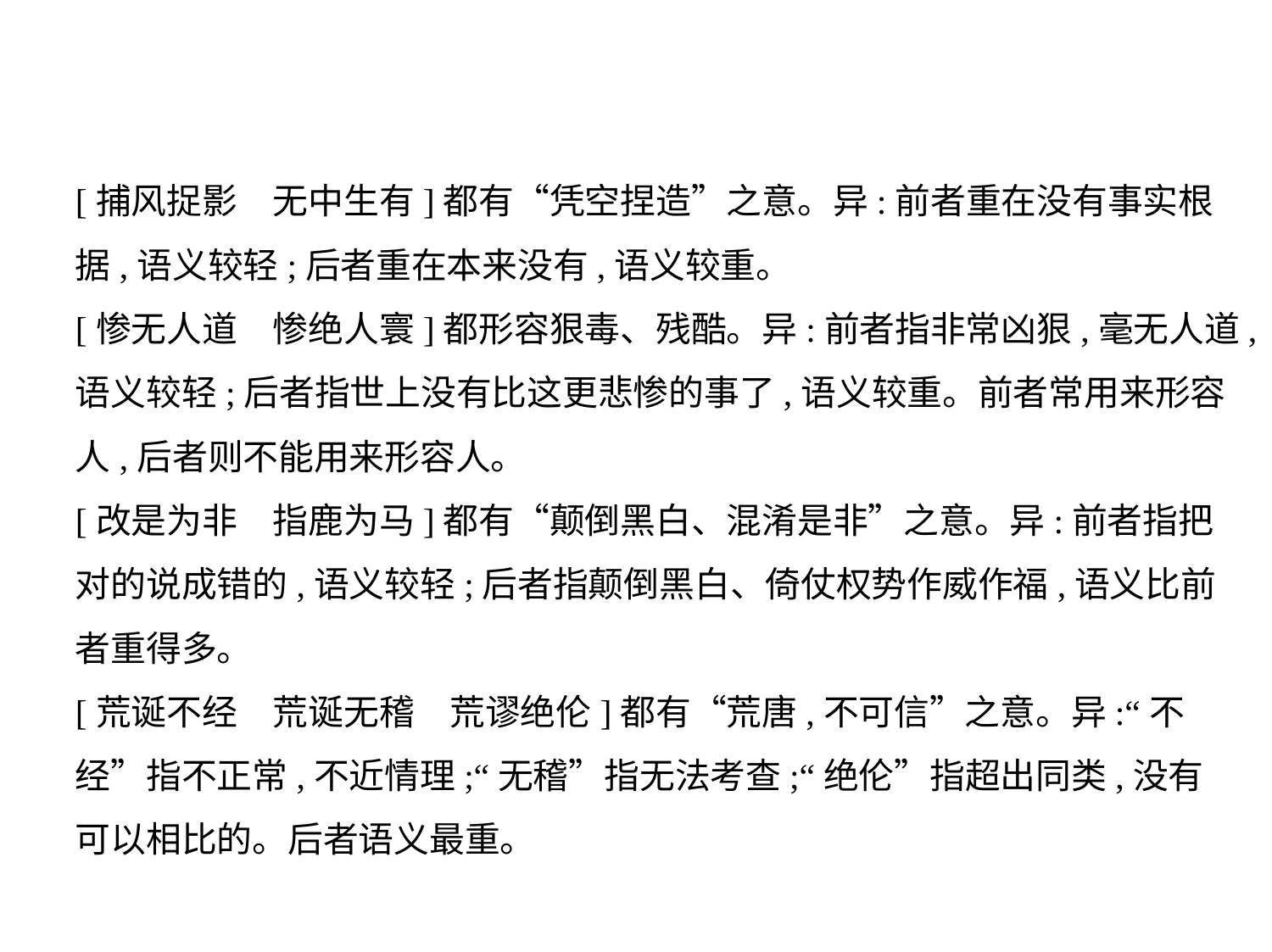

[捕风捉影　无中生有]都有“凭空捏造”之意。异:前者重在没有事实根
据,语义较轻;后者重在本来没有,语义较重。
[惨无人道　惨绝人寰]都形容狠毒、残酷。异:前者指非常凶狠,毫无人道,
语义较轻;后者指世上没有比这更悲惨的事了,语义较重。前者常用来形容
人,后者则不能用来形容人。
[改是为非　指鹿为马]都有“颠倒黑白、混淆是非”之意。异:前者指把
对的说成错的,语义较轻;后者指颠倒黑白、倚仗权势作威作福,语义比前
者重得多。
[荒诞不经　荒诞无稽　荒谬绝伦]都有“荒唐,不可信”之意。异:“不
经”指不正常,不近情理;“无稽”指无法考查;“绝伦”指超出同类,没有
可以相比的。后者语义最重。